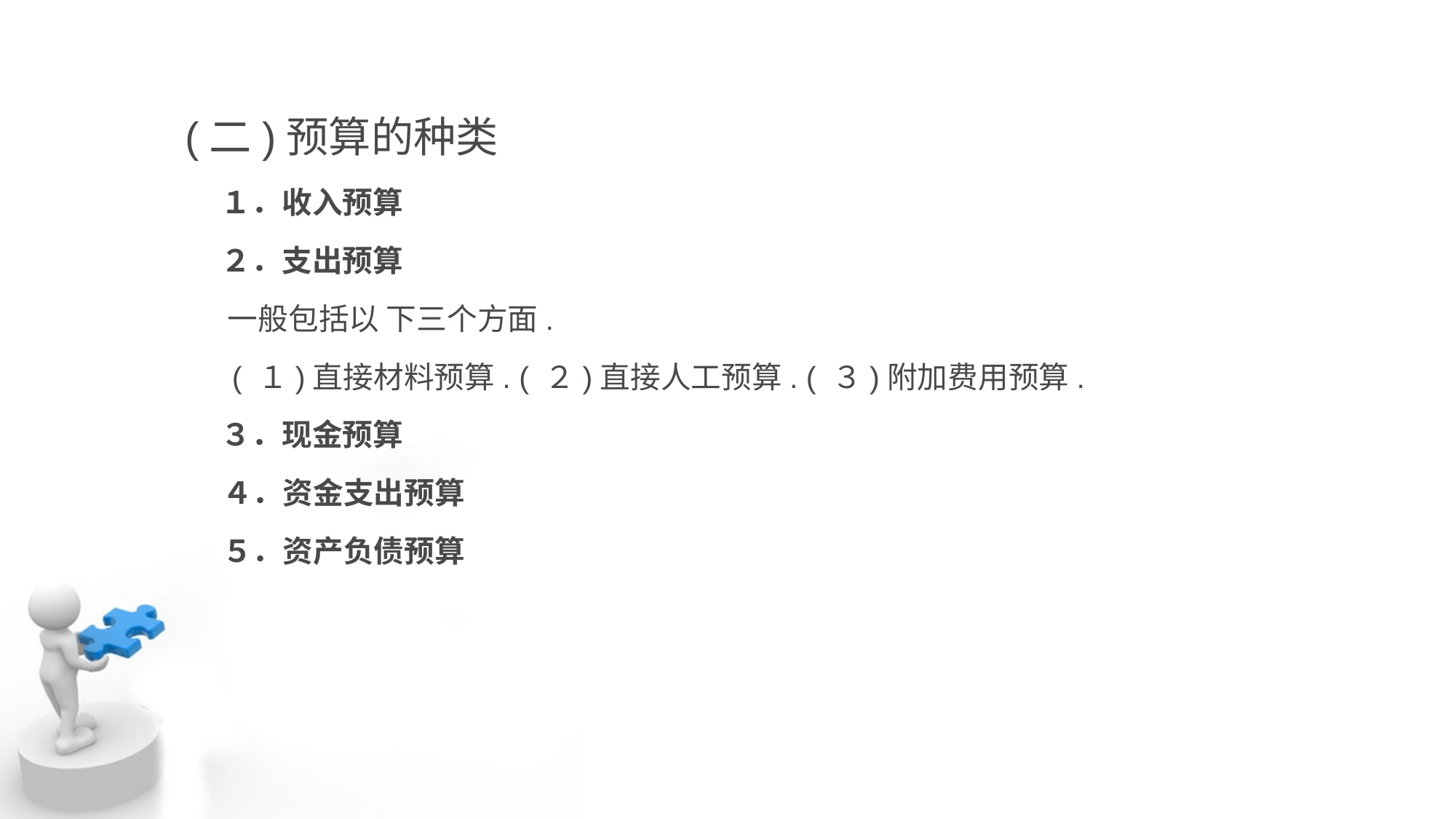

(二)预算的种类
      １．收入预算
      ２．支出预算
       一般包括以 下三个方面.
       ( １)直接材料预算. ( ２)直接人工预算. ( ３)附加费用预算.
      ３．现金预算
      ４．资金支出预算
      ５．资产负债预算